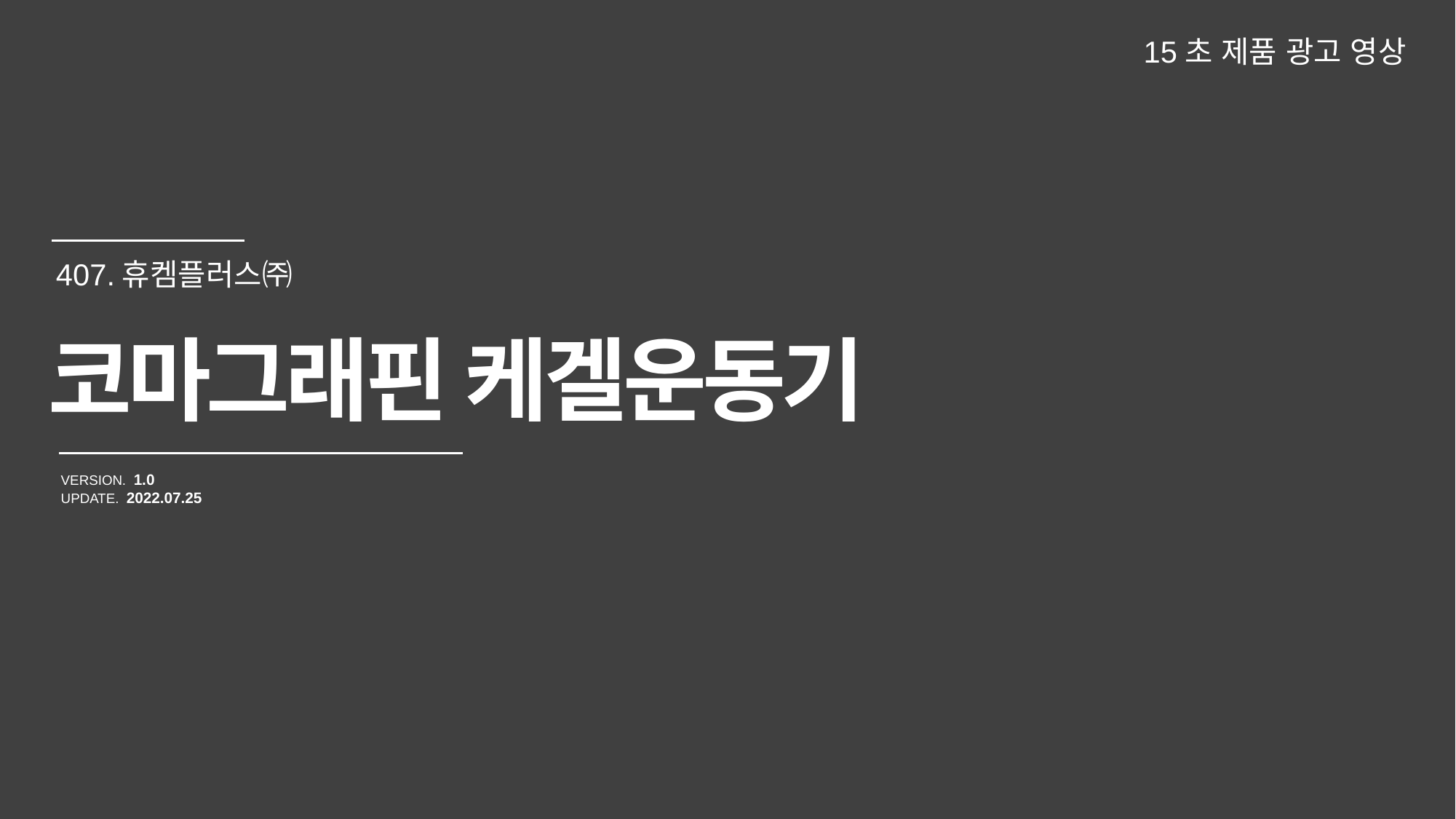

15초 제품 광고 영상
코마그래핀 케겔운동기
VERSION.  1.0
UPDATE.  2022.07.25

407.휴켐플러스㈜